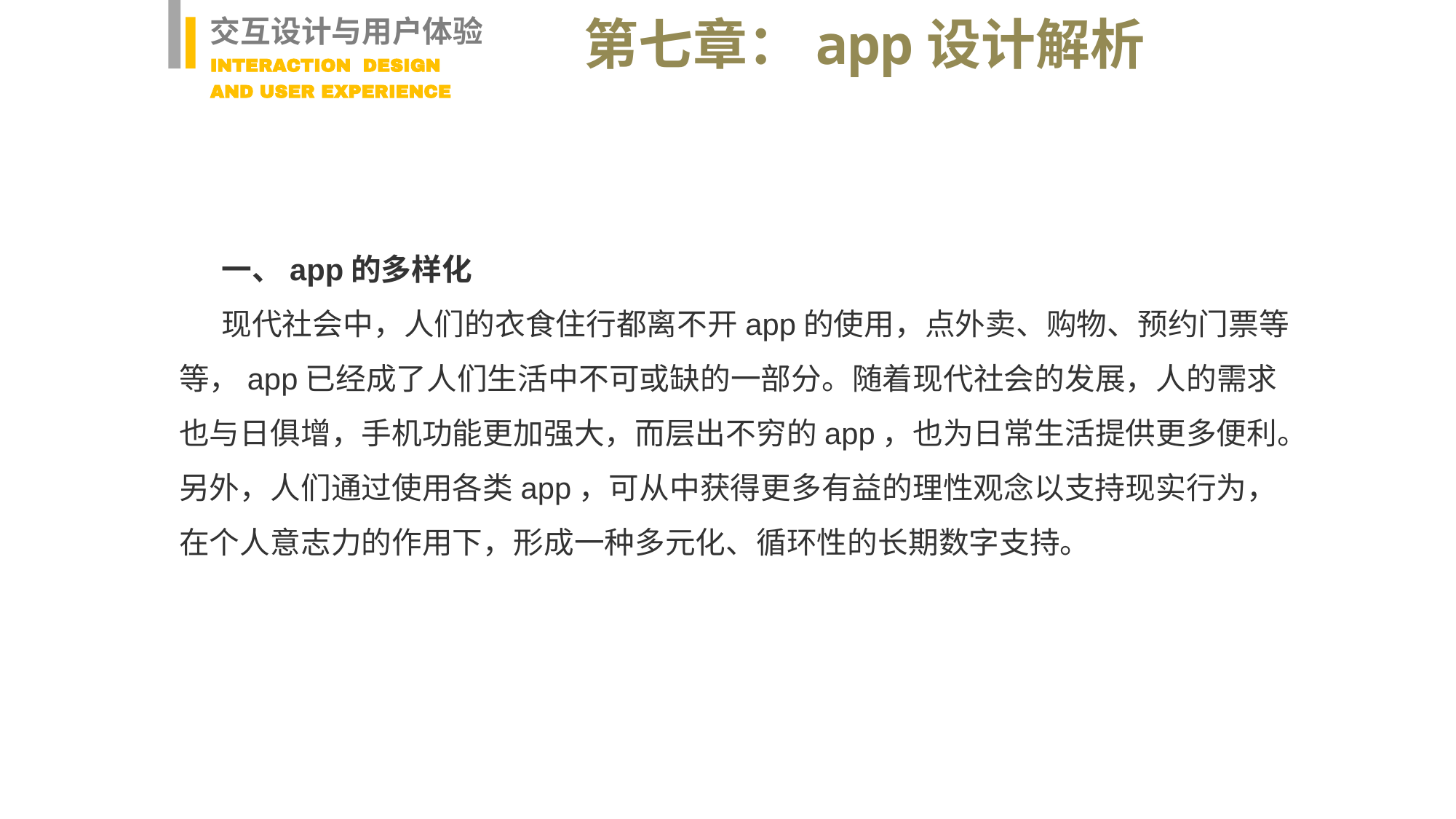

交互设计与用户体验
INTERACTION  DESIGN
AND USER EXPERIENCE
第七章：app设计解析

一、app的多样化
现代社会中，人们的衣食住行都离不开app的使用，点外卖、购物、预约门票等等，app已经成了人们生活中不可或缺的一部分。随着现代社会的发展，人的需求也与日俱增，手机功能更加强大，而层出不穷的app，也为日常生活提供更多便利。另外，人们通过使用各类app，可从中获得更多有益的理性观念以支持现实行为，在个人意志力的作用下，形成一种多元化、循环性的长期数字支持。